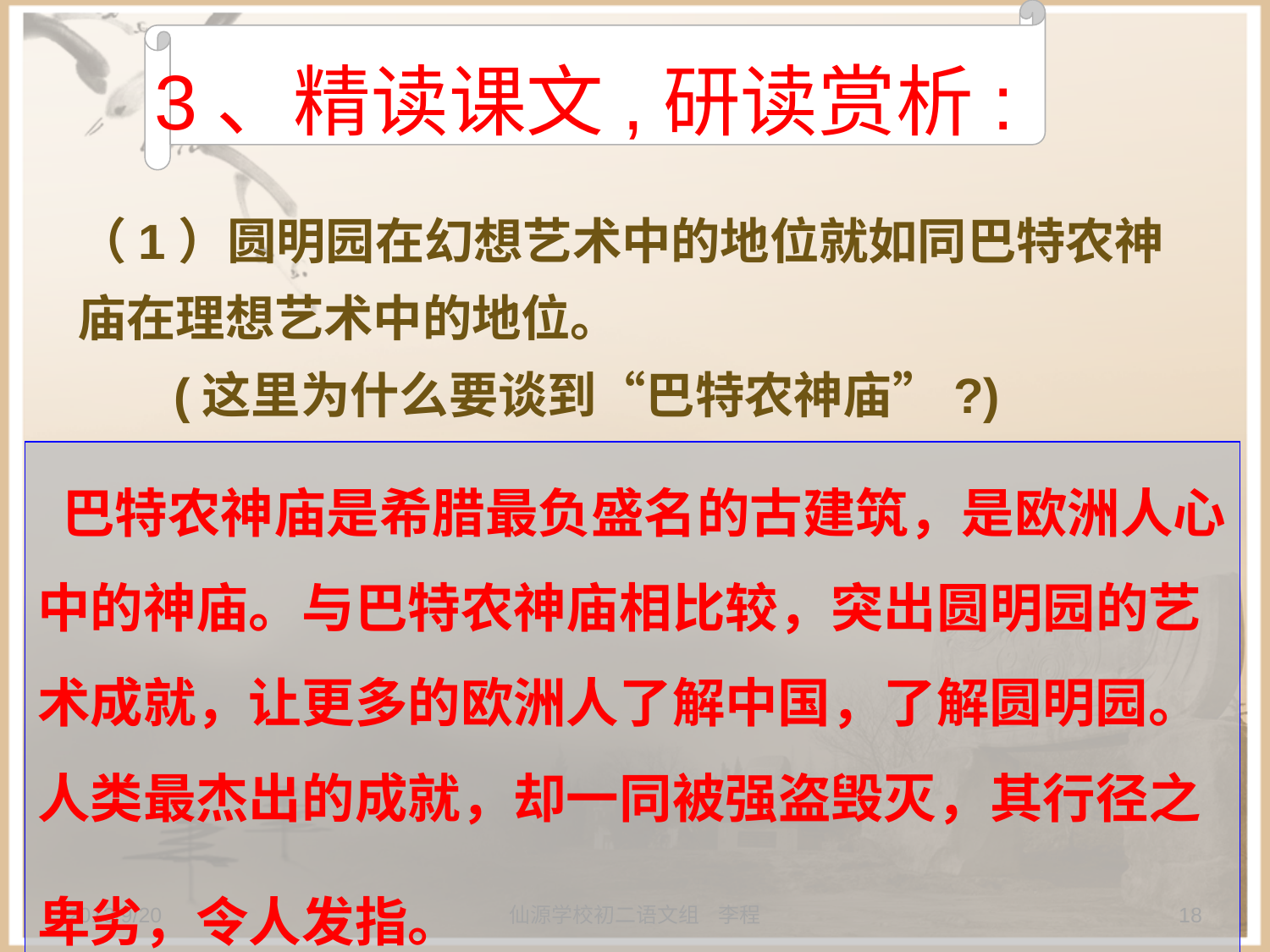

3、精读课文,研读赏析:
（1）圆明园在幻想艺术中的地位就如同巴特农神庙在理想艺术中的地位。
       (这里为什么要谈到“巴特农神庙”?)
 巴特农神庙是希腊最负盛名的古建筑，是欧洲人心中的神庙。与巴特农神庙相比较，突出圆明园的艺术成就，让更多的欧洲人了解中国，了解圆明园。人类最杰出的成就，却一同被强盗毁灭，其行径之卑劣，令人发指。

2013/9/20
仙源学校初二语文组    李程
18